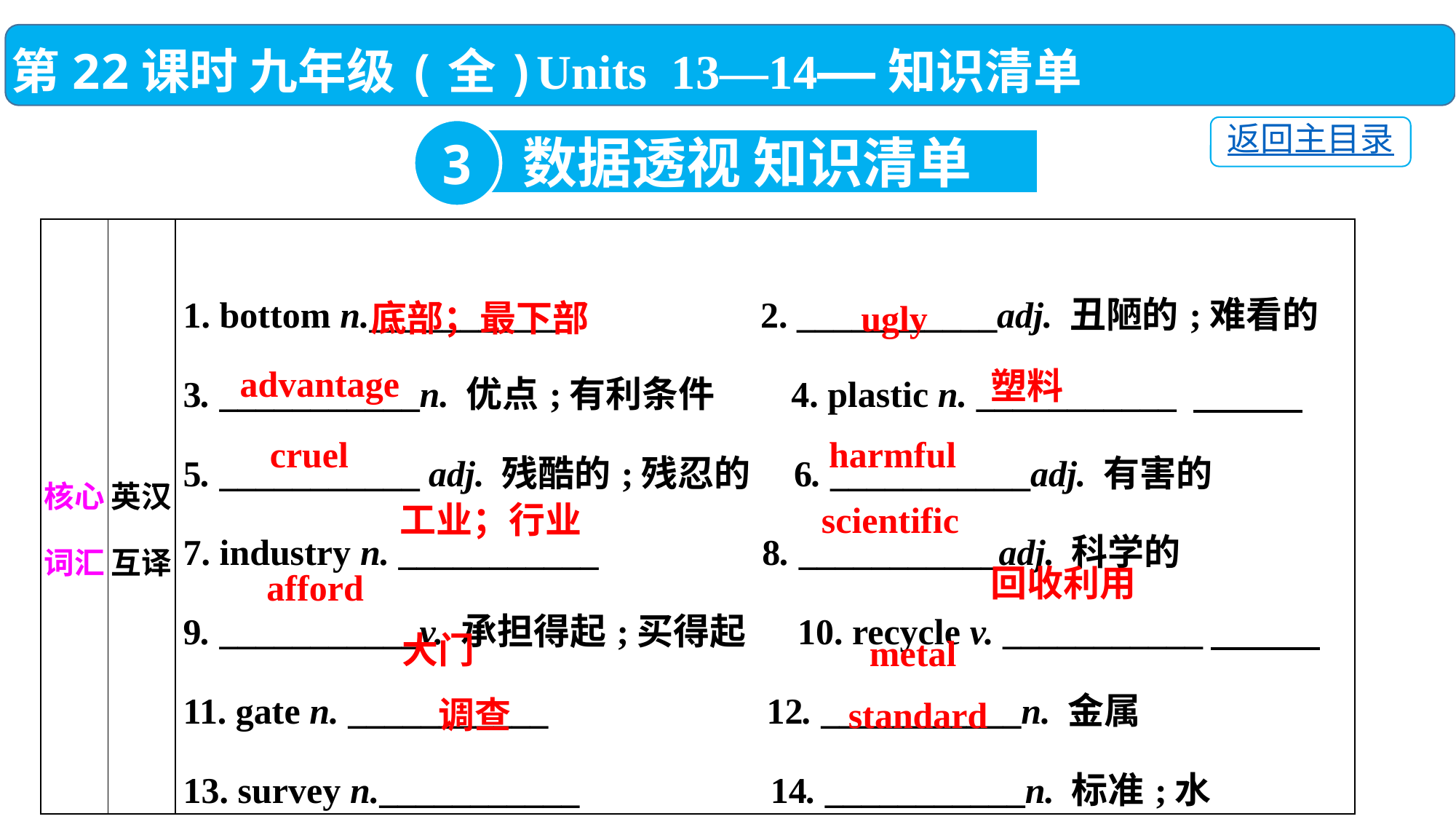

第22课时 九年级(全)Units  13—14——知识清单
返回主目录
3
数据透视 知识清单
| 核心词汇 | 英汉互译 | 1. bottom n.\_\_\_\_\_\_\_\_\_\_\_ 2. \_\_\_\_\_\_\_\_\_\_\_adj. 丑陋的;难看的  3. \_\_\_\_\_\_\_\_\_\_\_n. 优点;有利条件  4. plastic n. \_\_\_\_\_\_\_\_\_\_\_ 　　　 5. \_\_\_\_\_\_\_\_\_\_\_ adj. 残酷的;残忍的  6. \_\_\_\_\_\_\_\_\_\_\_adj. 有害的  7. industry n. \_\_\_\_\_\_\_\_\_\_\_ 8. \_\_\_\_\_\_\_\_\_\_\_adj. 科学的  9. \_\_\_\_\_\_\_\_\_\_\_v. 承担得起;买得起  10. recycle v. \_\_\_\_\_\_\_\_\_\_\_　　　 11. gate n. \_\_\_\_\_\_\_\_\_\_\_ 12. \_\_\_\_\_\_\_\_\_\_\_n. 金属  13. survey n.\_\_\_\_\_\_\_\_\_\_\_ 14. \_\_\_\_\_\_\_\_\_\_\_n. 标准;水 |
| --- | --- | --- |
底部；最下部
ugly
advantage
塑料
harmful
cruel
工业；行业
scientific
回收利用
afford
大门
metal
调查
standard